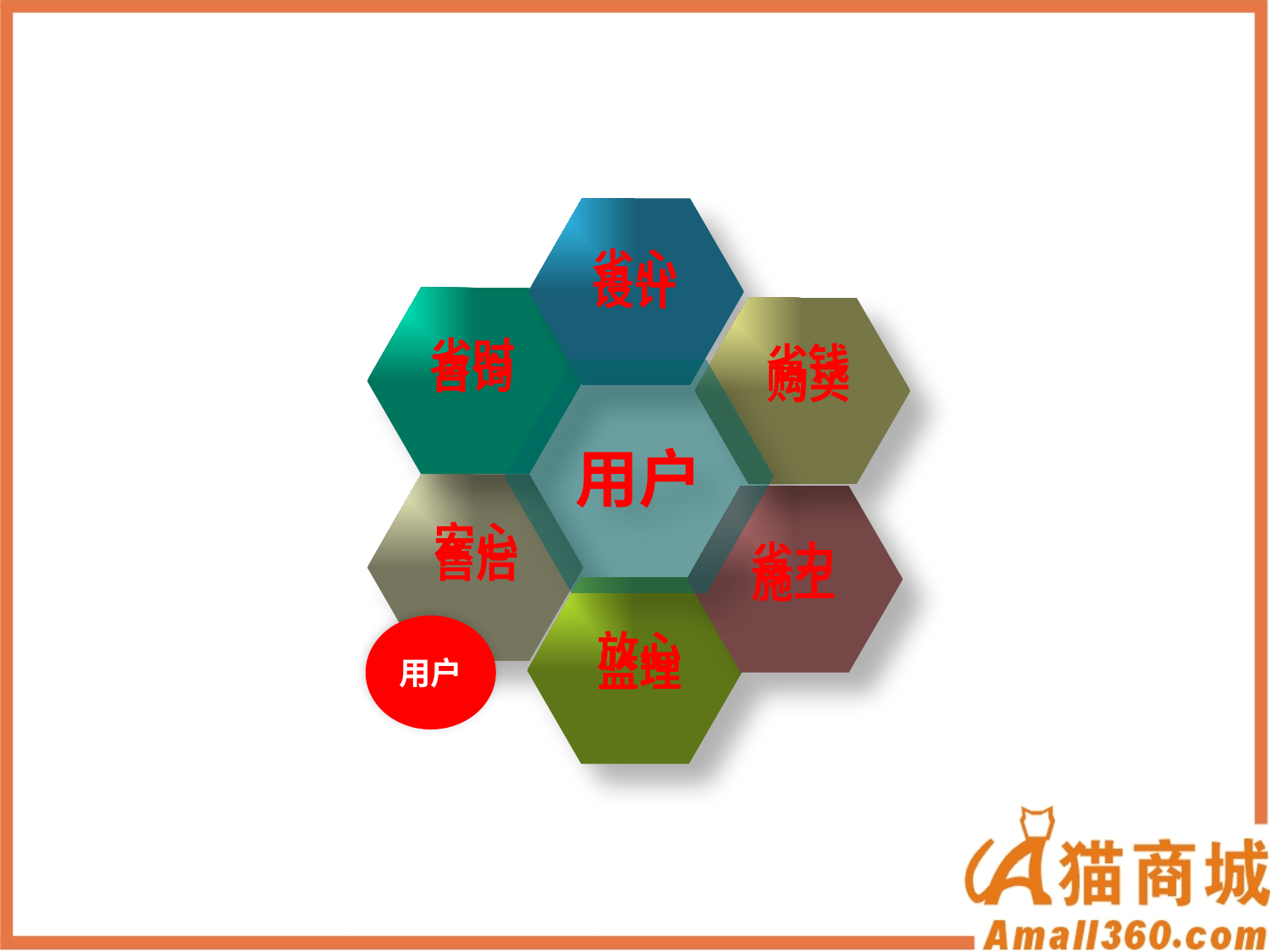

省心
设计

省时
省钱
咨询
购买
用户

安心
售后
省力
施工

用户
放心
监理